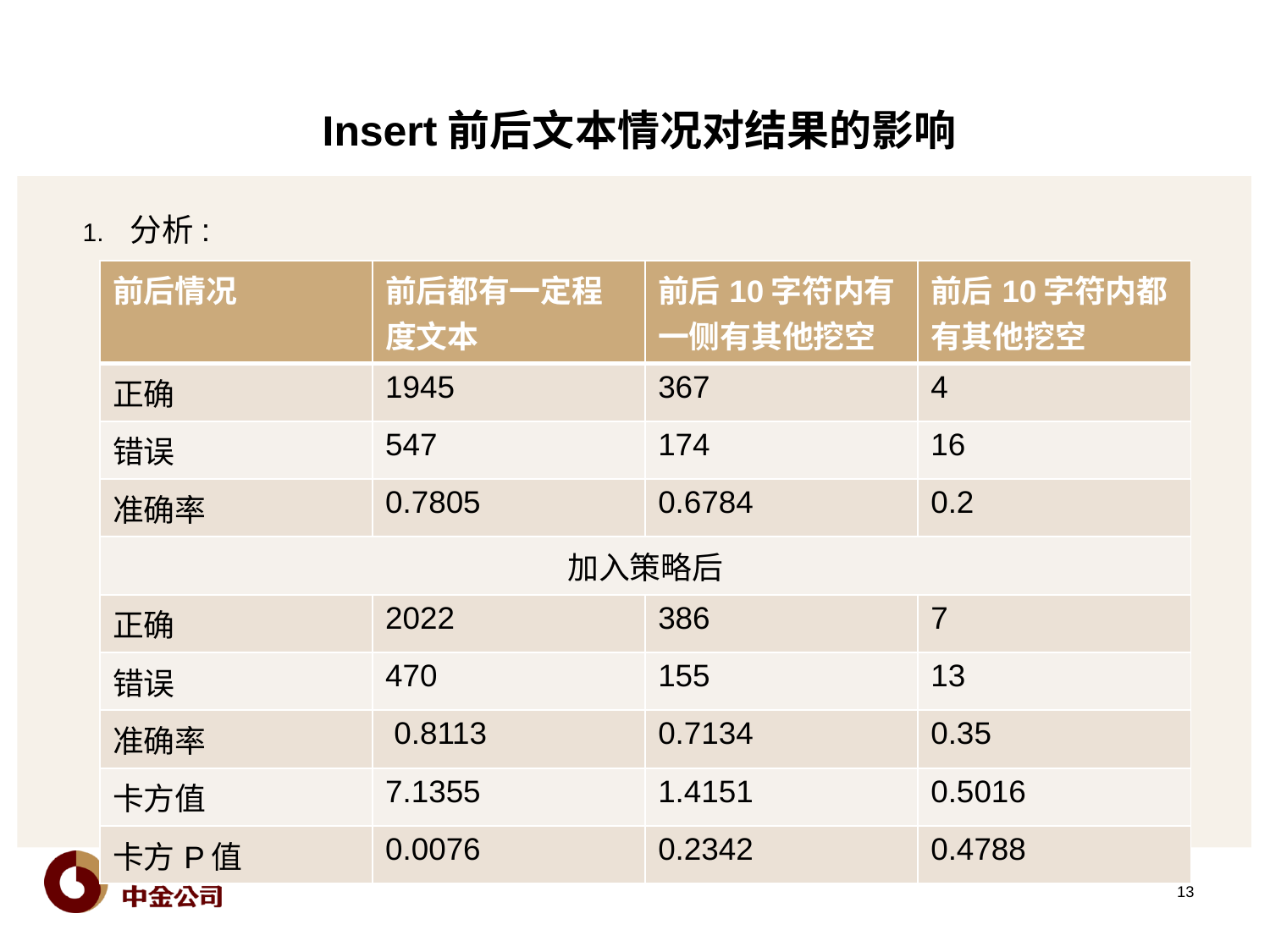

# Insert前后文本情况对结果的影响

分析:
| 前后情况 | 前后都有一定程度文本 | 前后10字符内有一侧有其他挖空 | 前后10字符内都有其他挖空 |
| --- | --- | --- | --- |
| 正确 | 1945 | 367 | 4 |
| 错误 | 547 | 174 | 16 |
| 准确率 | 0.7805 | 0.6784 | 0.2 |
| 加入策略后 |  |  |  |
| 正确 | 2022 | 386 | 7 |
| 错误 | 470 | 155 | 13 |
| 准确率 | 0.8113 | 0.7134 | 0.35 |
| 卡方值 | 7.1355 | 1.4151 | 0.5016 |
| 卡方P值 | 0.0076 | 0.2342 | 0.4788 |